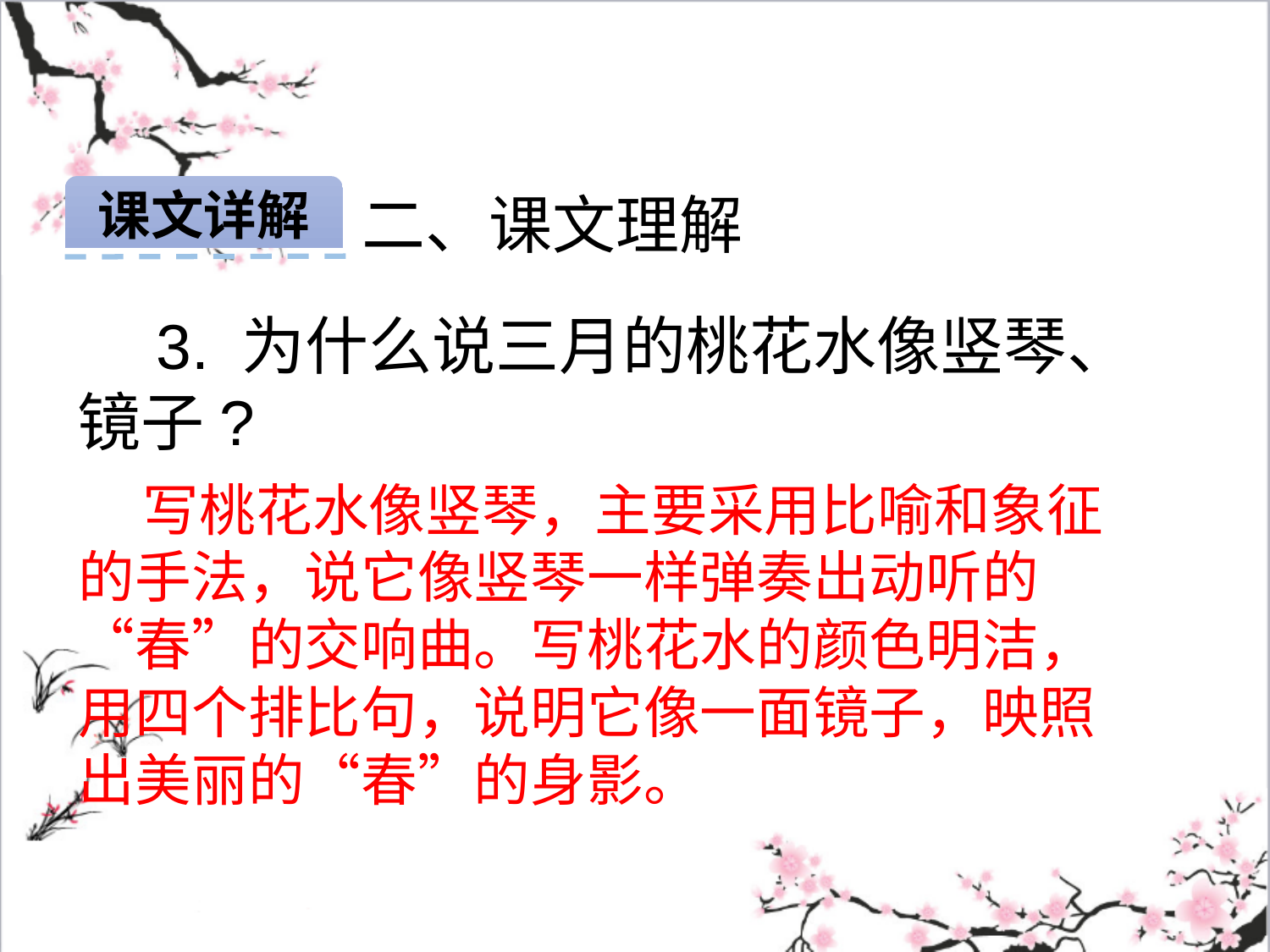

课文详解
二、课文理解
　3. 为什么说三月的桃花水像竖琴、镜子?
    写桃花水像竖琴，主要采用比喻和象征的手法，说它像竖琴一样弹奏出动听的“春”的交响曲。写桃花水的颜色明洁，用四个排比句，说明它像一面镜子，映照出美丽的“春”的身影。